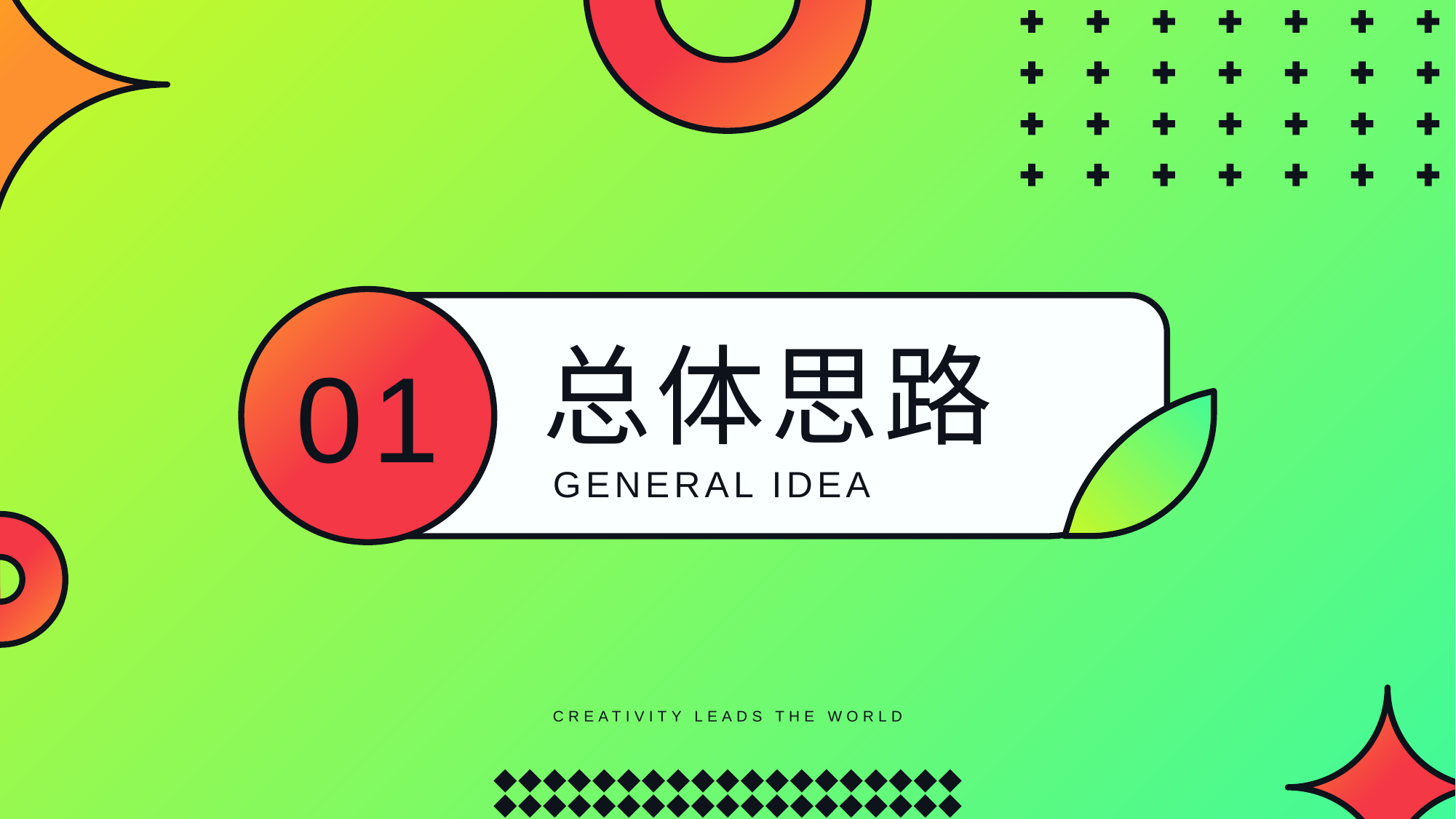

总体思路
01
GENERAL IDEA
CREATIVITY LEADS THE WORLD